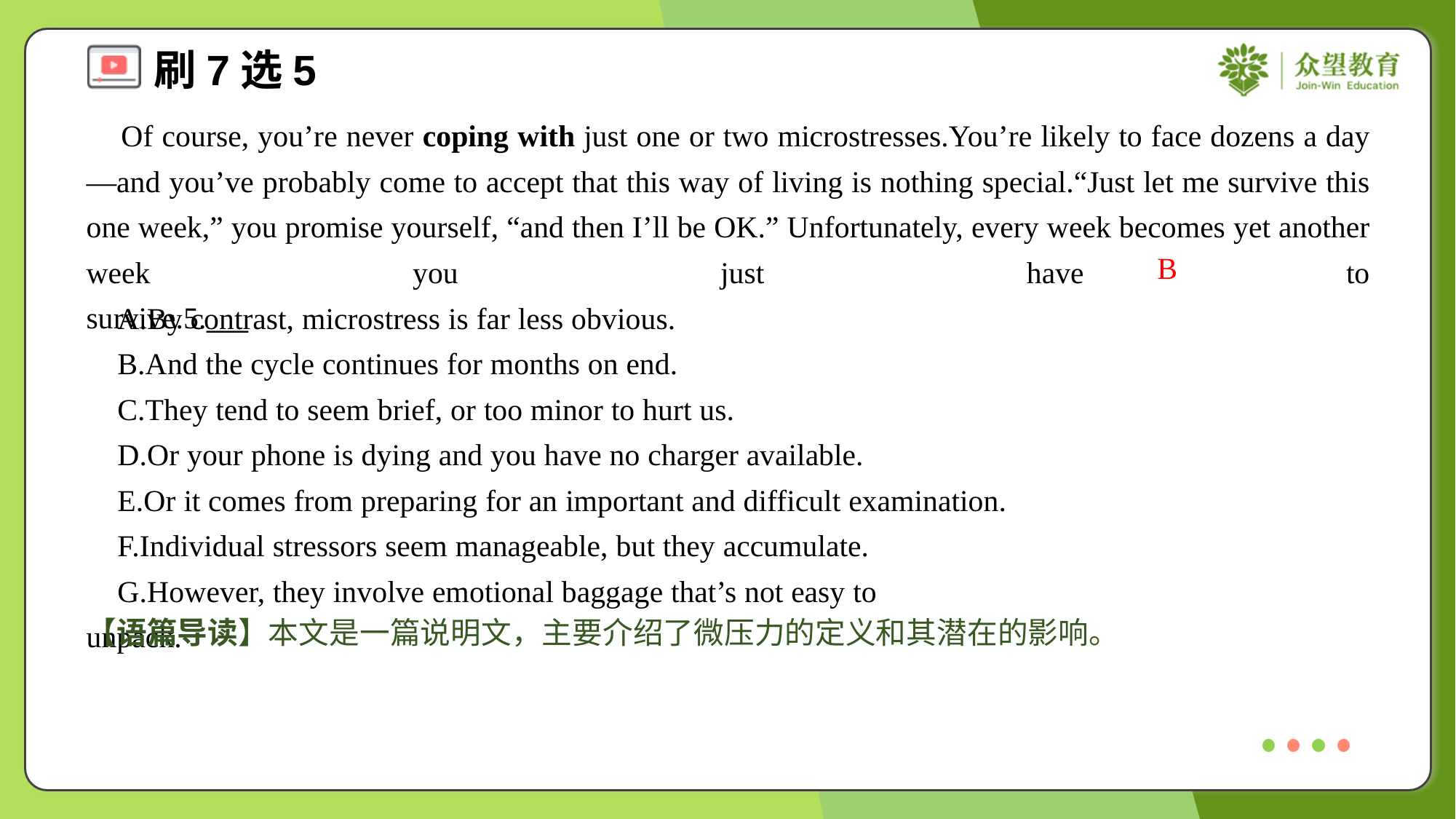

Of course, you’re never coping with just one or two microstresses.You’re likely to face dozens a day—and you’ve probably come to accept that this way of living is nothing special.“Just let me survive this one week,” you promise yourself, “and then I’ll be OK.” Unfortunately, every week becomes yet another week you just have to survive.5.___#4
B
    A.By contrast, microstress is far less obvious.
    B.And the cycle continues for months on end.
    C.They tend to seem brief, or too minor to hurt us.
    D.Or your phone is dying and you have no charger available.
    E.Or it comes from preparing for an important and difficult examination.
    F.Individual stressors seem manageable, but they accumulate.
    G.However, they involve emotional baggage that’s not easy to unpack.#7
【语篇导读】本文是一篇说明文，主要介绍了微压力的定义和其潜在的影响。